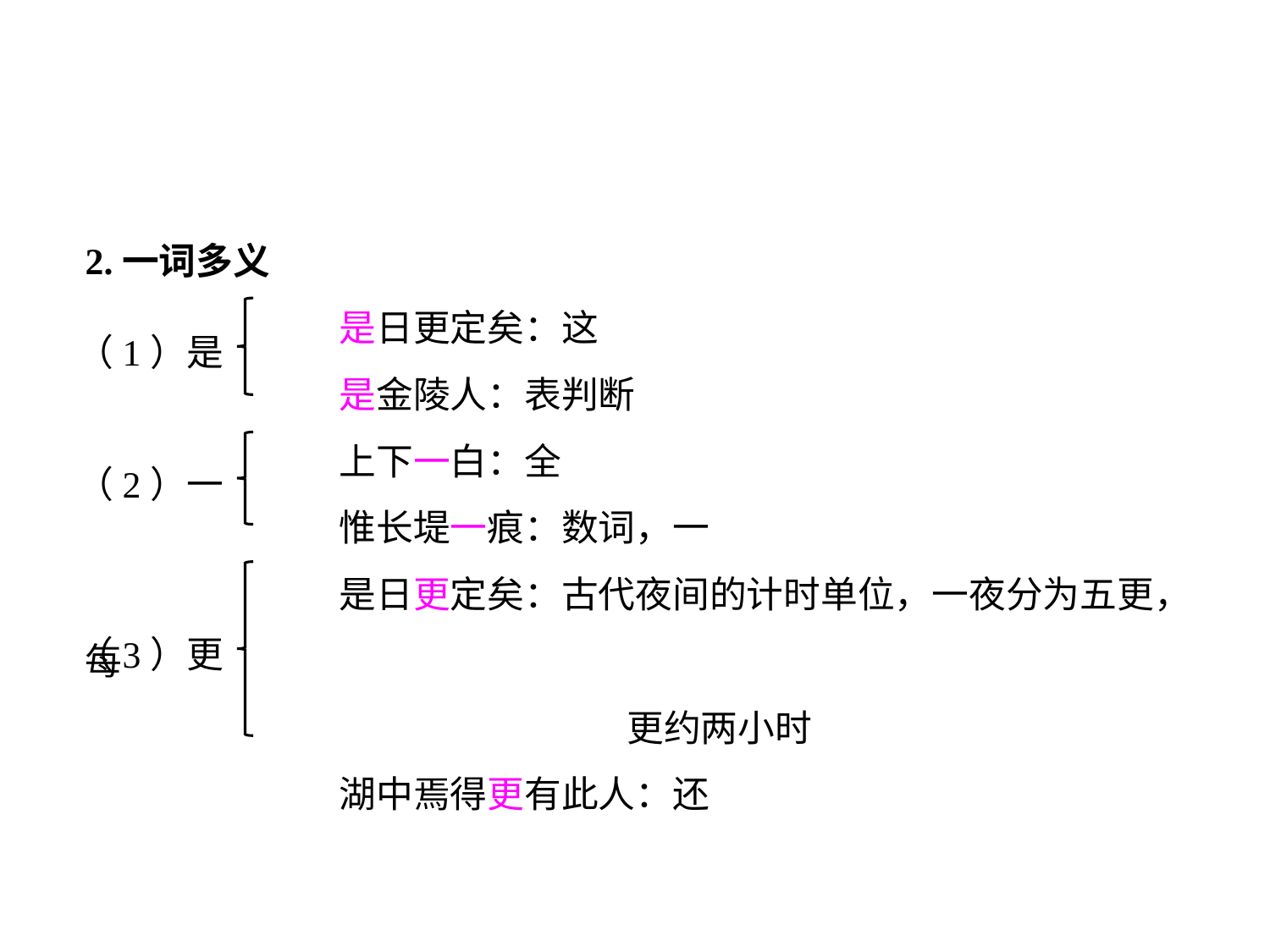

2.一词多义
		是日更定矣：这
		是金陵人：表判断
		上下一白：全
		惟长堤一痕：数词，一
		是日更定矣：古代夜间的计时单位，一夜分为五更，每
				   更约两小时
		湖中焉得更有此人：还

（1）是

（2）一

（3）更